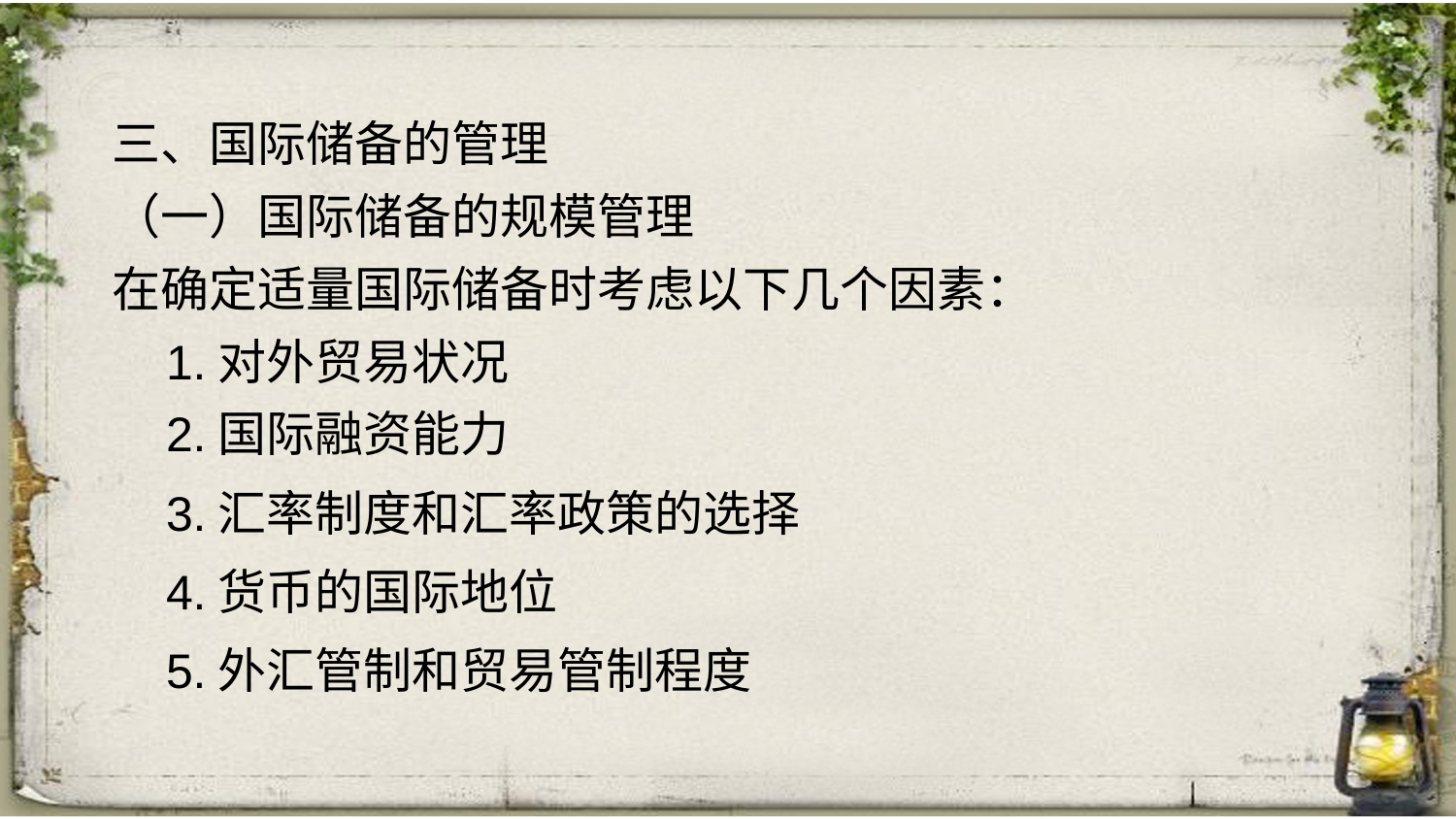

三、国际储备的管理
（一）国际储备的规模管理
在确定适量国际储备时考虑以下几个因素：
    1.对外贸易状况
    2.国际融资能力
    3.汇率制度和汇率政策的选择
    4.货币的国际地位
    5.外汇管制和贸易管制程度